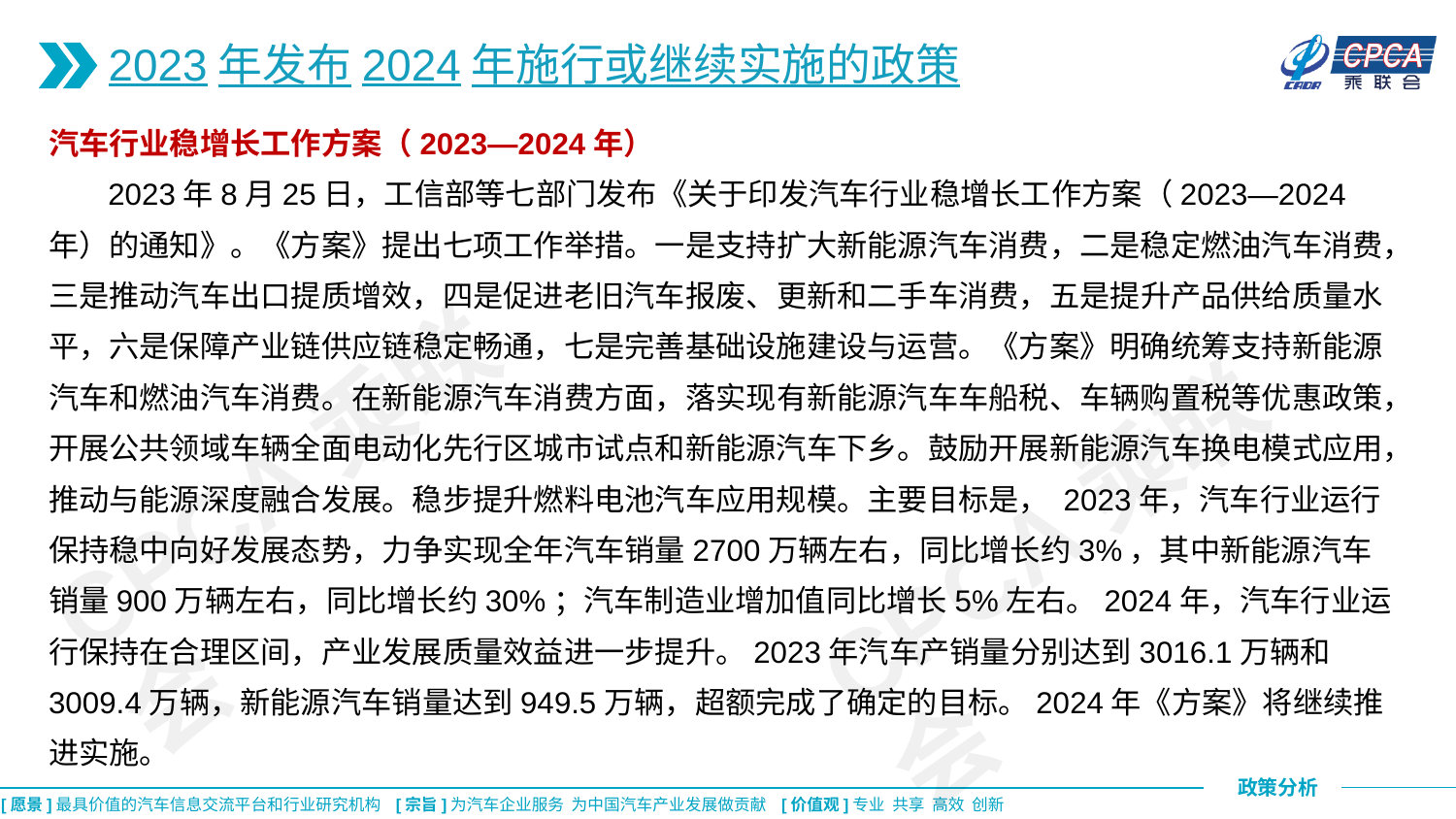

2023年发布2024年施行或继续实施的政策
汽车行业稳增长工作方案（2023—2024年）
       2023年8月25日，工信部等七部门发布《关于印发汽车行业稳增长工作方案（2023—2024年）的通知》。《方案》提出七项工作举措。一是支持扩大新能源汽车消费，二是稳定燃油汽车消费，三是推动汽车出口提质增效，四是促进老旧汽车报废、更新和二手车消费，五是提升产品供给质量水平，六是保障产业链供应链稳定畅通，七是完善基础设施建设与运营。《方案》明确统筹支持新能源汽车和燃油汽车消费。在新能源汽车消费方面，落实现有新能源汽车车船税、车辆购置税等优惠政策，开展公共领域车辆全面电动化先行区城市试点和新能源汽车下乡。鼓励开展新能源汽车换电模式应用，推动与能源深度融合发展。稳步提升燃料电池汽车应用规模。主要目标是， 2023年，汽车行业运行保持稳中向好发展态势，力争实现全年汽车销量2700万辆左右，同比增长约3%，其中新能源汽车销量900万辆左右，同比增长约30%；汽车制造业增加值同比增长5%左右。2024年，汽车行业运行保持在合理区间，产业发展质量效益进一步提升。2023年汽车产销量分别达到3016.1万辆和3009.4万辆，新能源汽车销量达到949.5万辆，超额完成了确定的目标。2024年《方案》将继续推进实施。
CPCA乘联会
CPCA乘联会